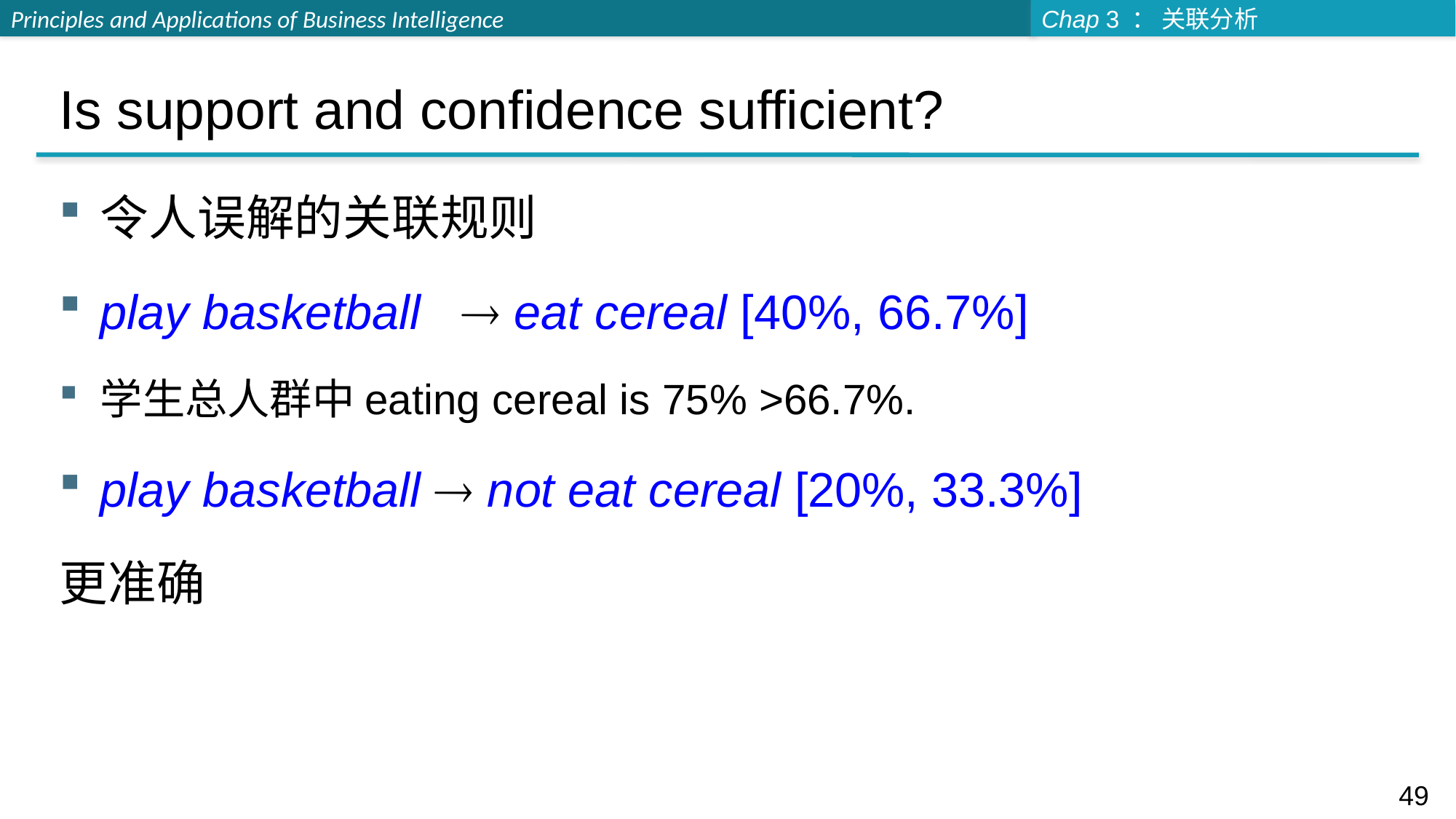

# Is support and confidence sufficient?
令人误解的关联规则
play basketball   → eat cereal [40%, 66.7%]
学生总人群中eating cereal is 75% >66.7%.
play basketball → not eat cereal [20%, 33.3%]
更准确